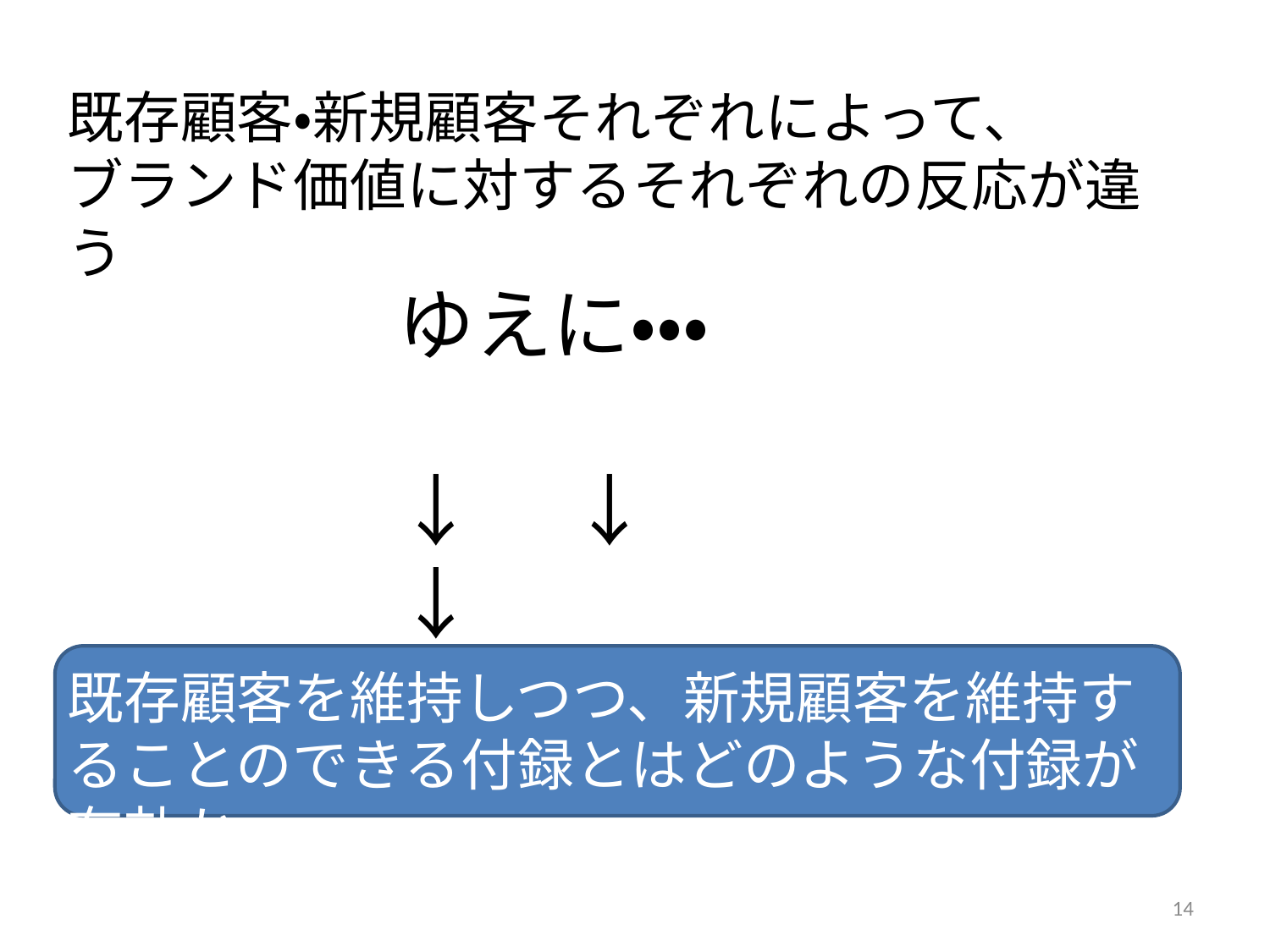

既存顧客・新規顧客それぞれによって、
ブランド価値に対するそれぞれの反応が違う
ゆえに・・・

↓　↓　↓

既存顧客を維持しつつ、新規顧客を維持することのできる付録とはどのような付録が有効か
14